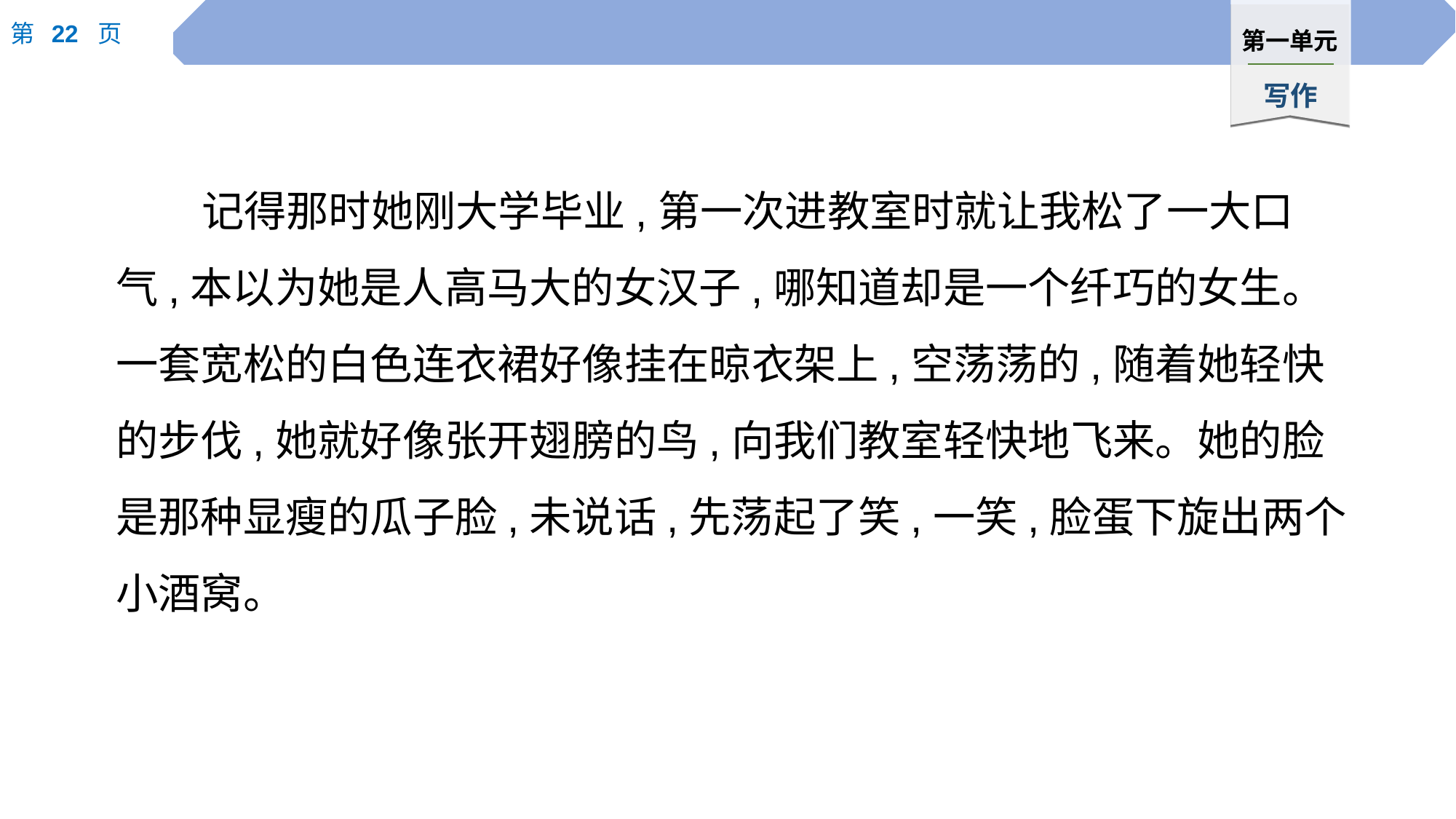

记得那时她刚大学毕业,第一次进教室时就让我松了一大口气,本以为她是人高马大的女汉子,哪知道却是一个纤巧的女生。一套宽松的白色连衣裙好像挂在晾衣架上,空荡荡的,随着她轻快的步伐,她就好像张开翅膀的鸟,向我们教室轻快地飞来。她的脸是那种显瘦的瓜子脸,未说话,先荡起了笑,一笑,脸蛋下旋出两个小酒窝。